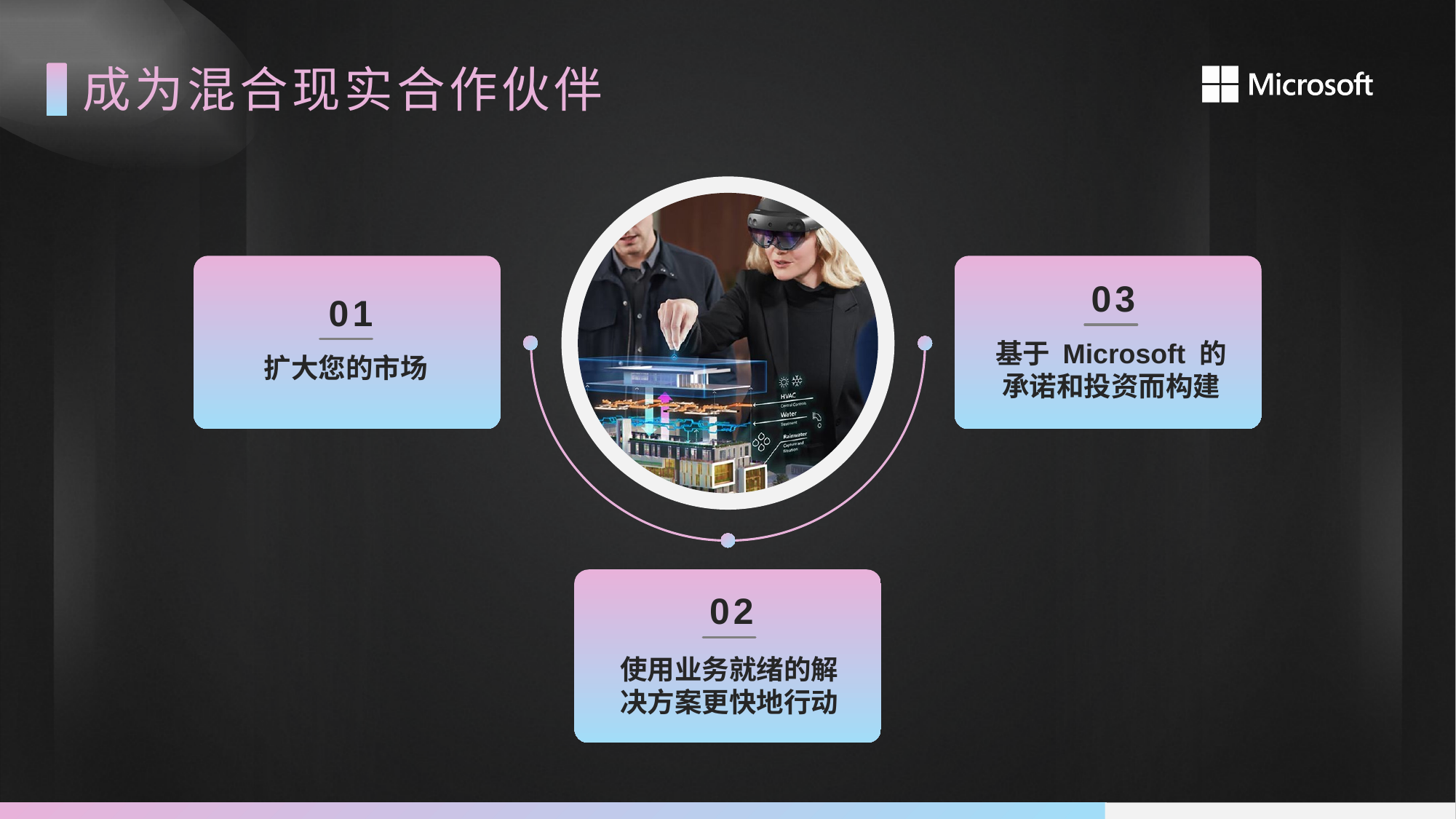

成为混合现实合作伙伴

01
扩大您的市场

03
基于 Microsoft 的
承诺和投资而构建

02
使用业务就绪的解
决方案更快地行动